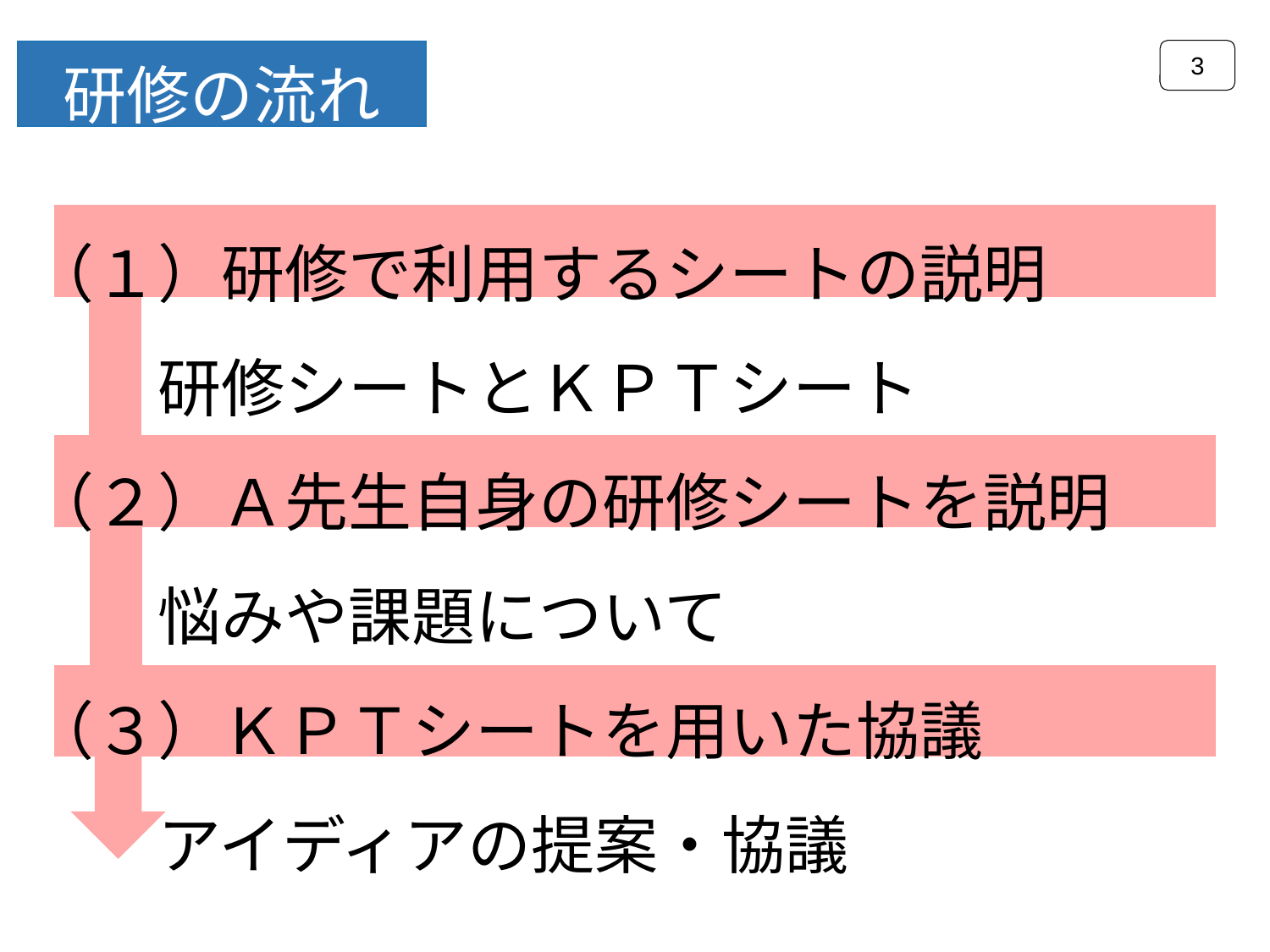

3
研修の流れ
（１）研修で利用するシートの説明
　　研修シートとＫＰＴシート
（２）Ａ先生自身の研修シートを説明
　　悩みや課題について
（３）ＫＰＴシートを用いた協議
　　アイディアの提案・協議